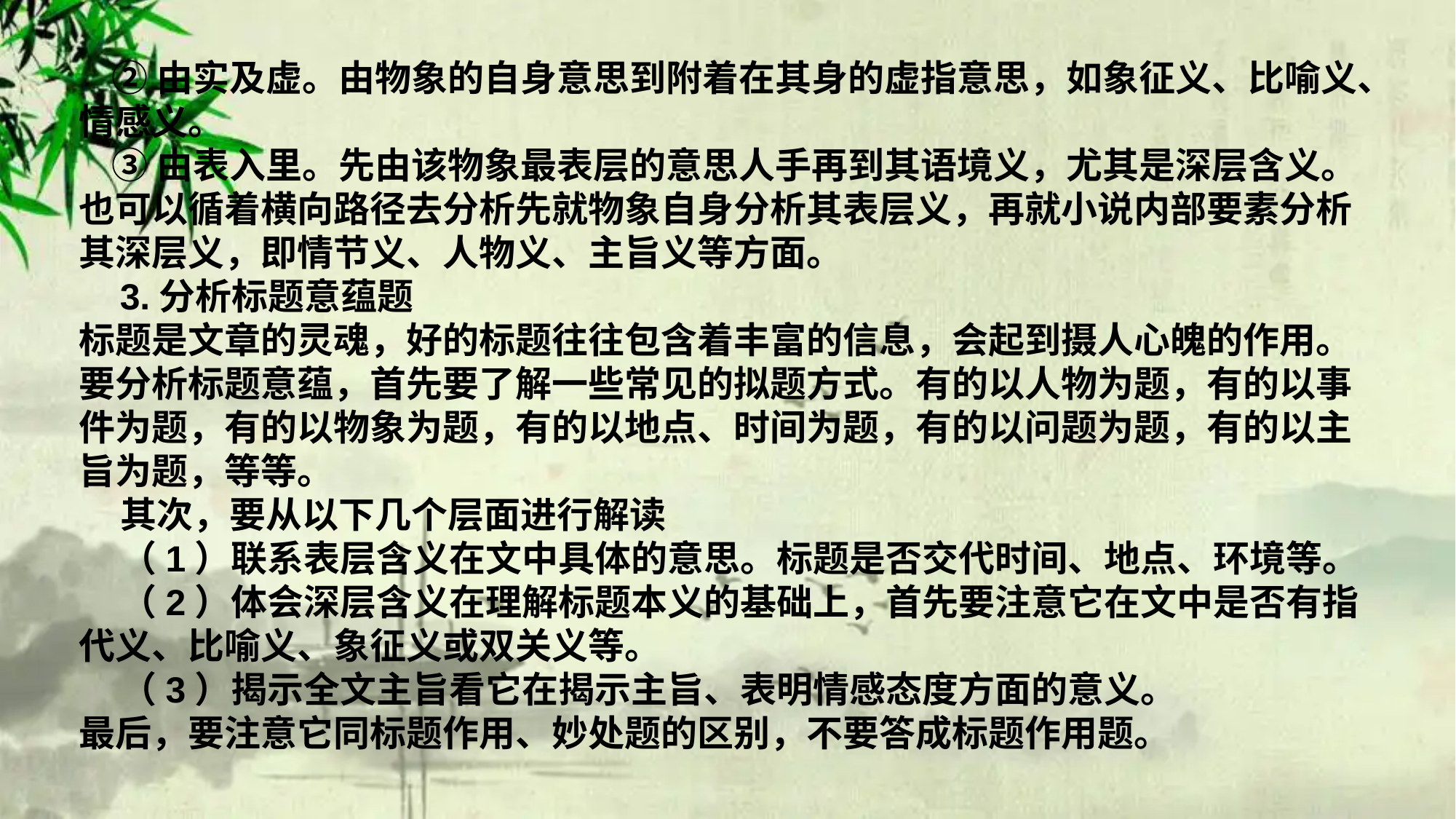

②由实及虚。由物象的自身意思到附着在其身的虚指意思，如象征义、比喻义、情感义。
    ③由表入里。先由该物象最表层的意思人手再到其语境义，尤其是深层含义。也可以循着横向路径去分析先就物象自身分析其表层义，再就小说内部要素分析其深层义，即情节义、人物义、主旨义等方面。
    3.分析标题意蕴题
标题是文章的灵魂，好的标题往往包含着丰富的信息，会起到摄人心魄的作用。要分析标题意蕴，首先要了解一些常见的拟题方式。有的以人物为题，有的以事件为题，有的以物象为题，有的以地点、时间为题，有的以问题为题，有的以主旨为题，等等。
    其次，要从以下几个层面进行解读
    （1）联系表层含义在文中具体的意思。标题是否交代时间、地点、环境等。
    （2）体会深层含义在理解标题本义的基础上，首先要注意它在文中是否有指代义、比喻义、象征义或双关义等。
    （3）揭示全文主旨看它在揭示主旨、表明情感态度方面的意义。
最后，要注意它同标题作用、妙处题的区别，不要答成标题作用题。